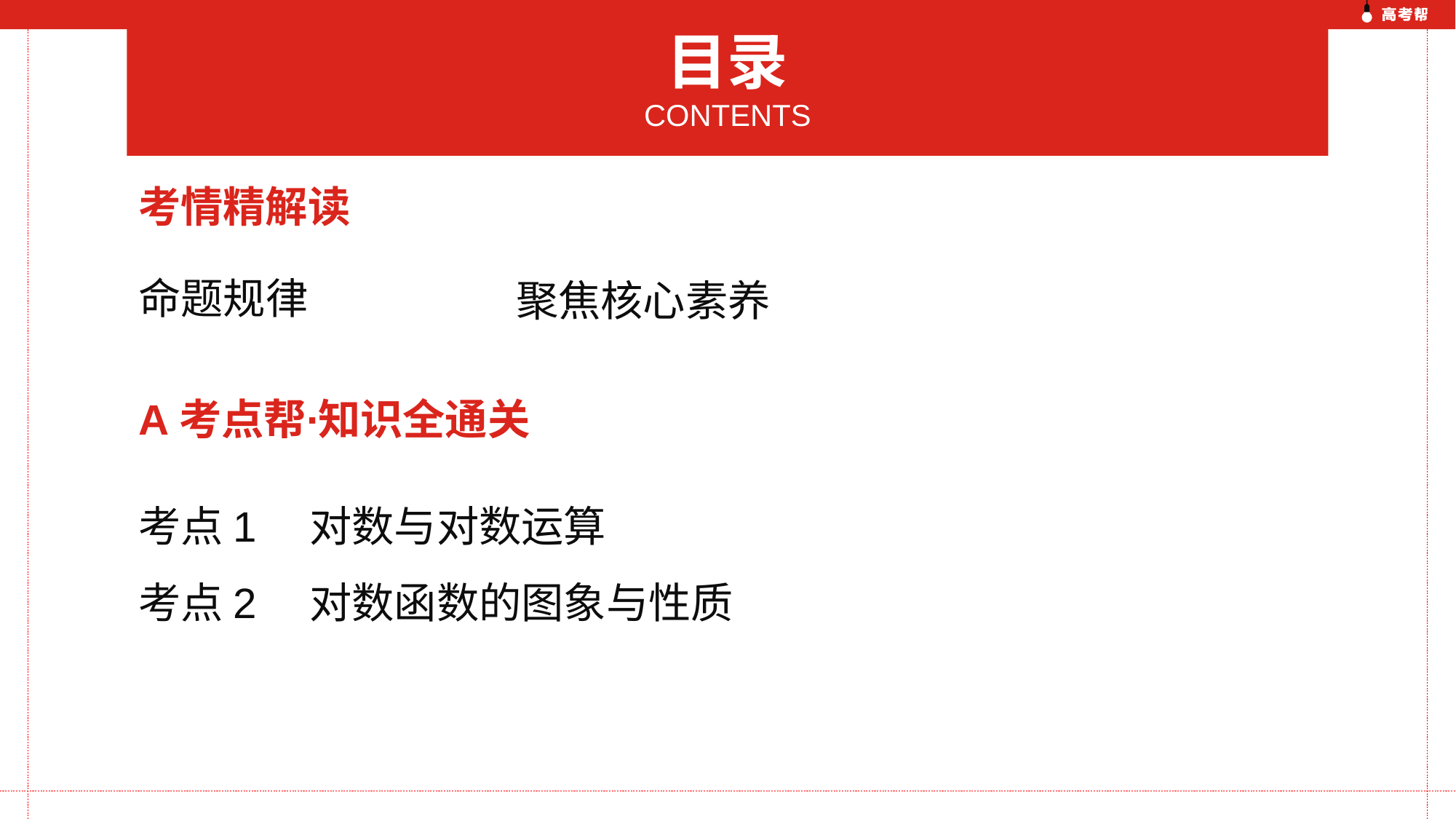

目录
CONTENTS
考情精解读
命题规律
聚焦核心素养
A考点帮∙知识全通关
考点1　对数与对数运算
考点2　对数函数的图象与性质